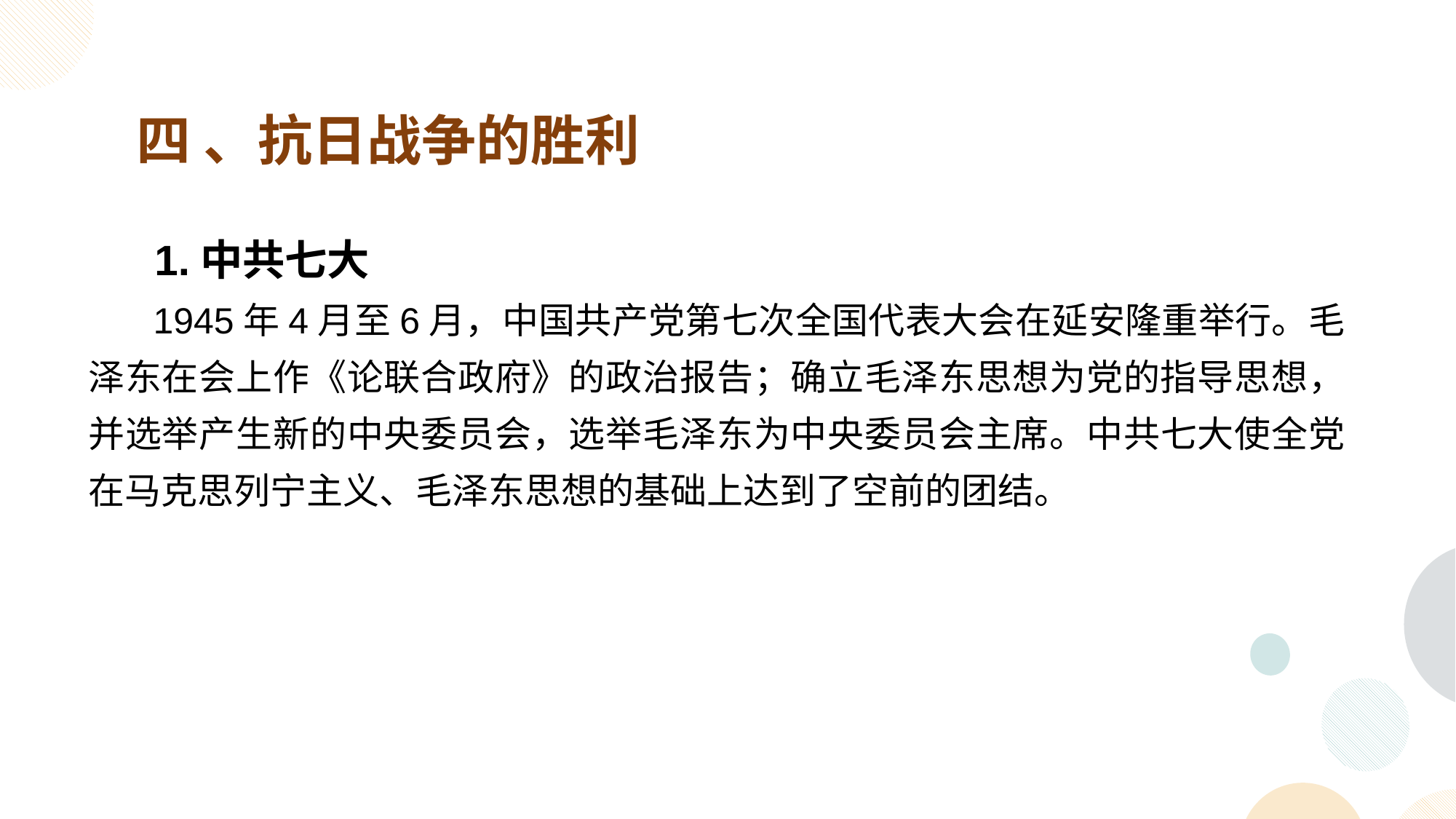

四 、抗日战争的胜利
 1.中共七大
 1945年4月至6月，中国共产党第七次全国代表大会在延安隆重举行。毛泽东在会上作《论联合政府》的政治报告；确立毛泽东思想为党的指导思想，并选举产生新的中央委员会，选举毛泽东为中央委员会主席。中共七大使全党在马克思列宁主义、毛泽东思想的基础上达到了空前的团结。